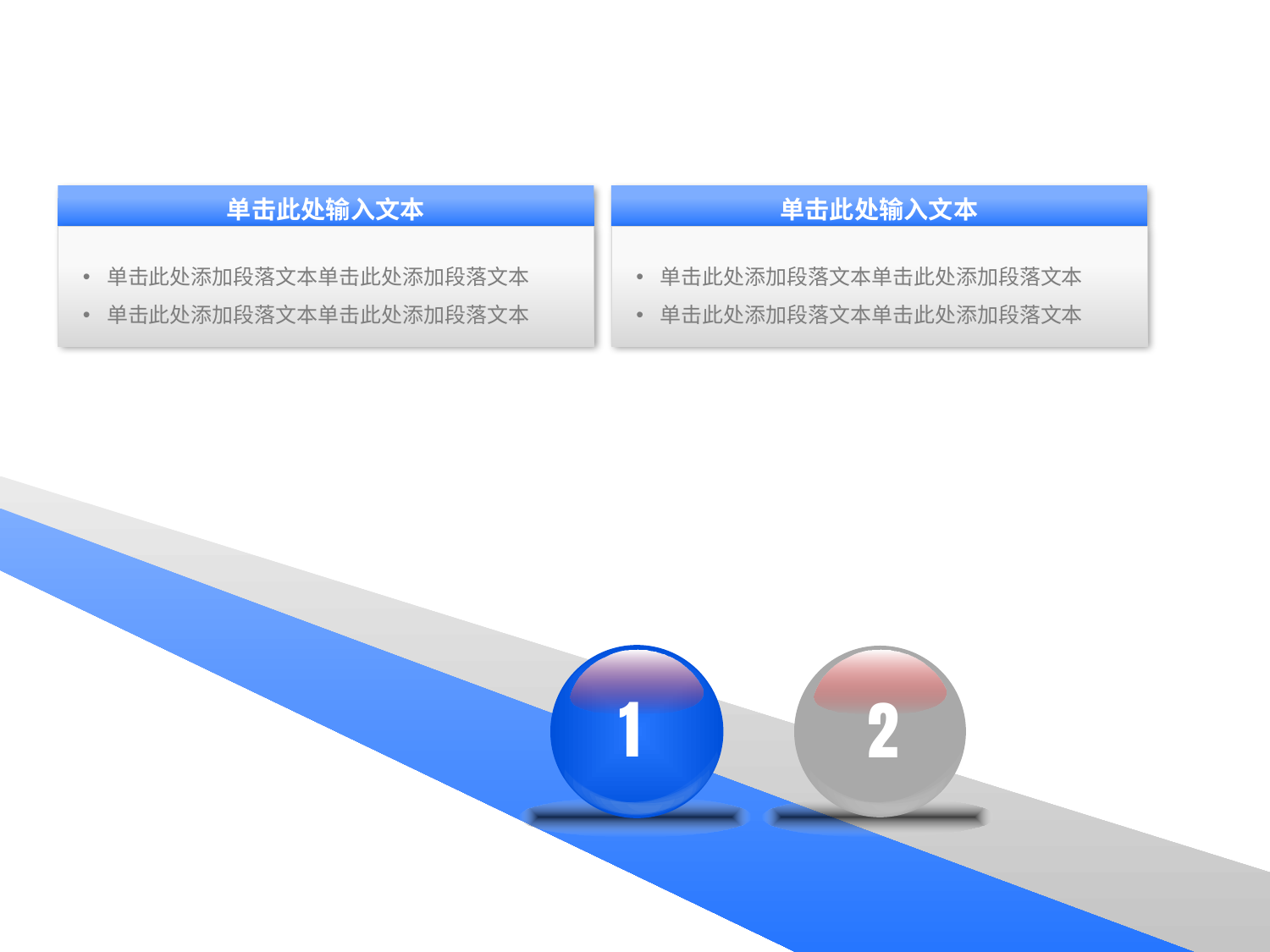

单击此处输入文本
单击此处输入文本
单击此处添加段落文本单击此处添加段落文本
单击此处添加段落文本单击此处添加段落文本
单击此处添加段落文本单击此处添加段落文本
单击此处添加段落文本单击此处添加段落文本

1

2